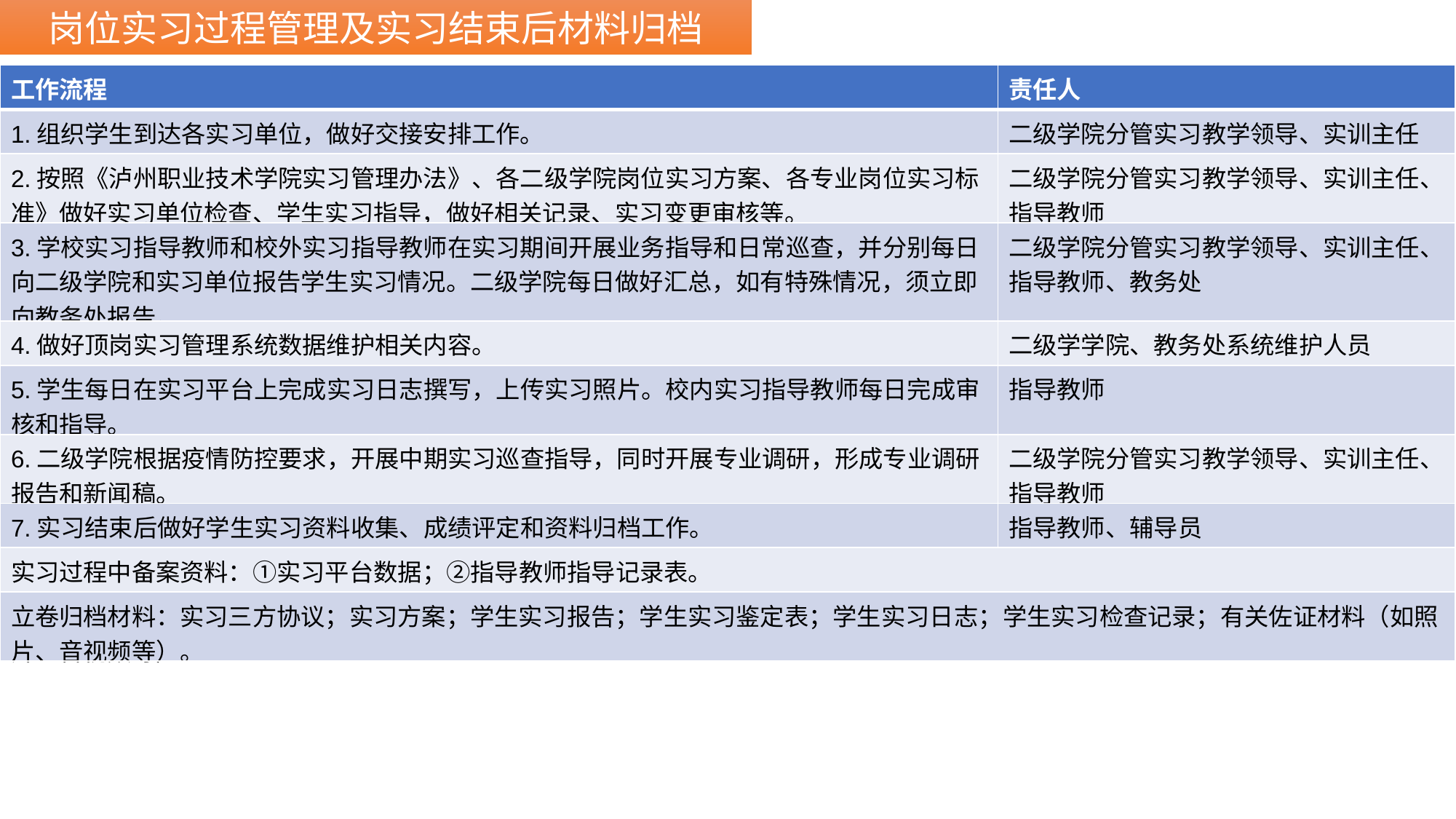

岗位实习过程管理及实习结束后材料归档
| 工作流程 | 责任人 |
| --- | --- |
| 1.组织学生到达各实习单位，做好交接安排工作。 | 二级学院分管实习教学领导、实训主任 |
| 2.按照《泸州职业技术学院实习管理办法》、各二级学院岗位实习方案、各专业岗位实习标准》做好实习单位检查、学生实习指导，做好相关记录、实习变更审核等。 | 二级学院分管实习教学领导、实训主任、指导教师 |
| 3.学校实习指导教师和校外实习指导教师在实习期间开展业务指导和日常巡查，并分别每日向二级学院和实习单位报告学生实习情况。二级学院每日做好汇总，如有特殊情况，须立即向教务处报告。 | 二级学院分管实习教学领导、实训主任、指导教师、教务处 |
| 4.做好顶岗实习管理系统数据维护相关内容。 | 二级学学院、教务处系统维护人员 |
| 5.学生每日在实习平台上完成实习日志撰写，上传实习照片。校内实习指导教师每日完成审核和指导。 | 指导教师 |
| 6.二级学院根据疫情防控要求，开展中期实习巡查指导，同时开展专业调研，形成专业调研报告和新闻稿。 | 二级学院分管实习教学领导、实训主任、指导教师 |
| 7.实习结束后做好学生实习资料收集、成绩评定和资料归档工作。 | 指导教师、辅导员 |
| 实习过程中备案资料：①实习平台数据；②指导教师指导记录表。 |  |
| 立卷归档材料：实习三方协议；实习方案；学生实习报告；学生实习鉴定表；学生实习日志；学生实习检查记录；有关佐证材料（如照片、音视频等）。 |  |